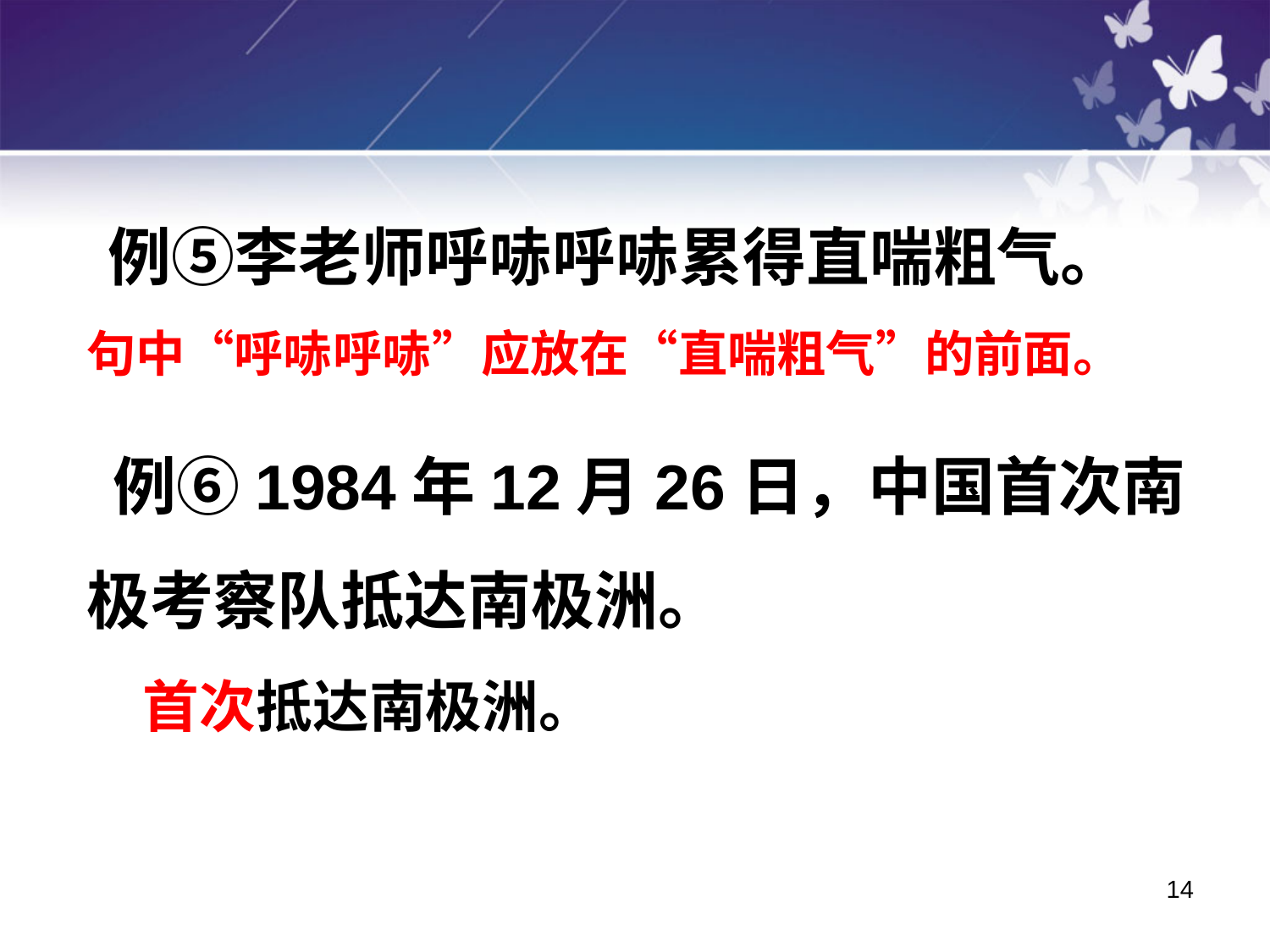

例⑤李老师呼哧呼哧累得直喘粗气。
句中“呼哧呼哧”应放在“直喘粗气”的前面。
 例⑥1984年12月26日，中国首次南极考察队抵达南极洲。
　首次抵达南极洲。
14